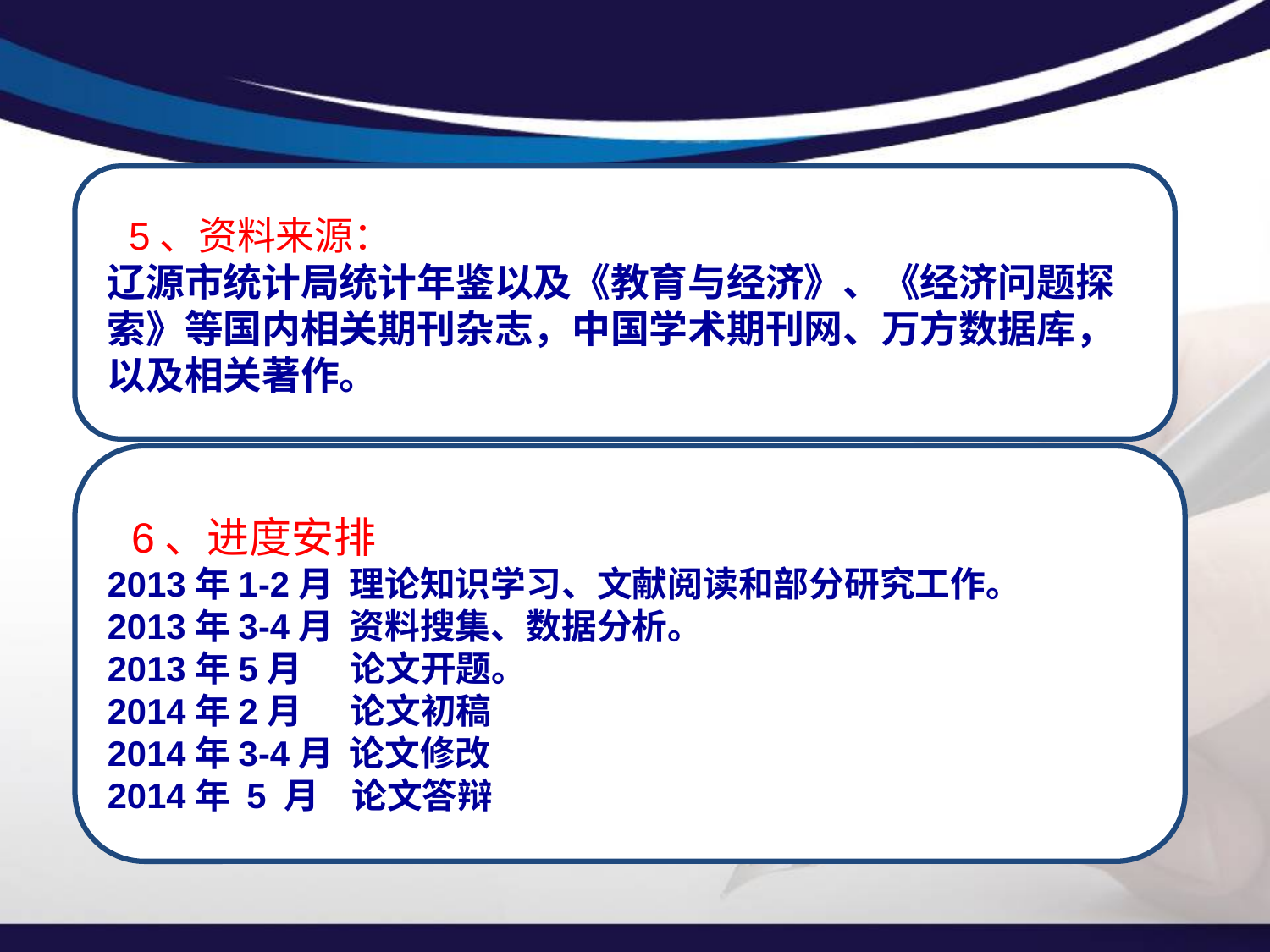

5、资料来源：
辽源市统计局统计年鉴以及《教育与经济》、《经济问题探索》等国内相关期刊杂志，中国学术期刊网、万方数据库，以及相关著作。

  6、进度安排
2013年1-2月  理论知识学习、文献阅读和部分研究工作。
2013年3-4月  资料搜集、数据分析。
2013年5月      论文开题。
2014年2月      论文初稿
2014年3-4月  论文修改
2014年 5 月    论文答辩